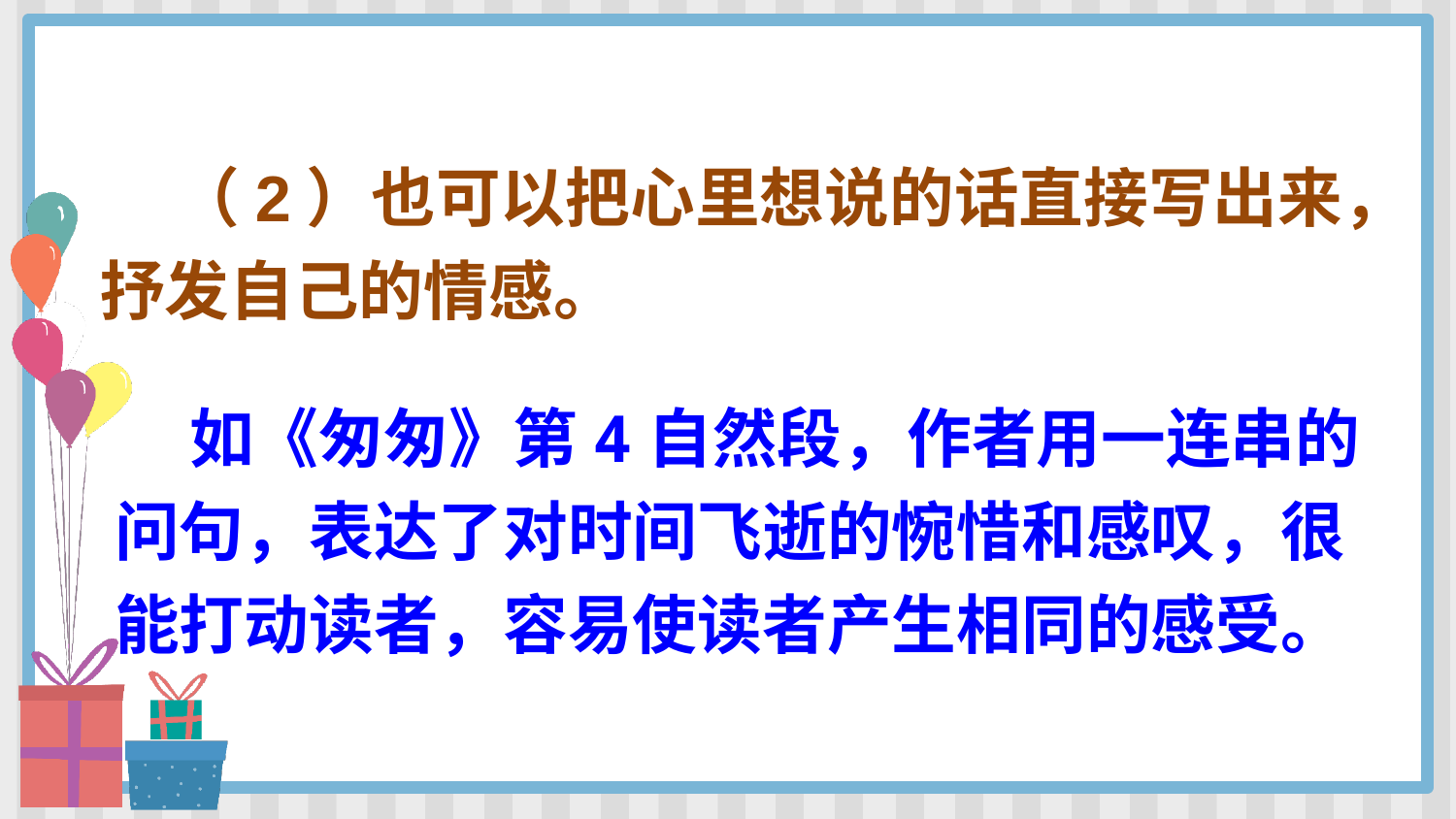

（2）也可以把心里想说的话直接写出来，抒发自己的情感。
    如《匆匆》第4自然段，作者用一连串的问句，表达了对时间飞逝的惋惜和感叹，很能打动读者，容易使读者产生相同的感受。